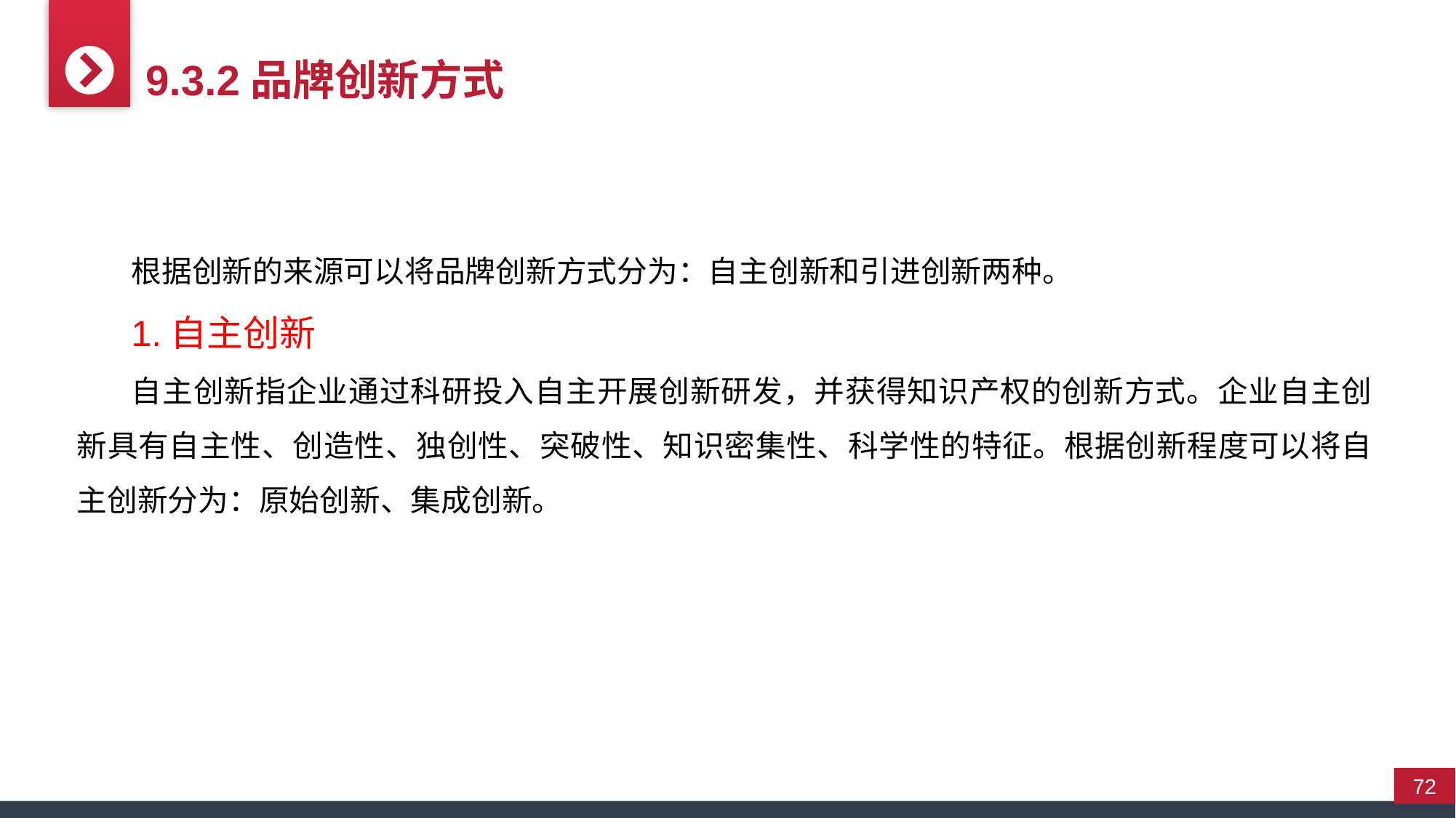

9.3.2品牌创新方式
根据创新的来源可以将品牌创新方式分为：自主创新和引进创新两种。
1.自主创新
自主创新指企业通过科研投入自主开展创新研发，并获得知识产权的创新方式。企业自主创新具有自主性、创造性、独创性、突破性、知识密集性、科学性的特征。根据创新程度可以将自主创新分为：原始创新、集成创新。